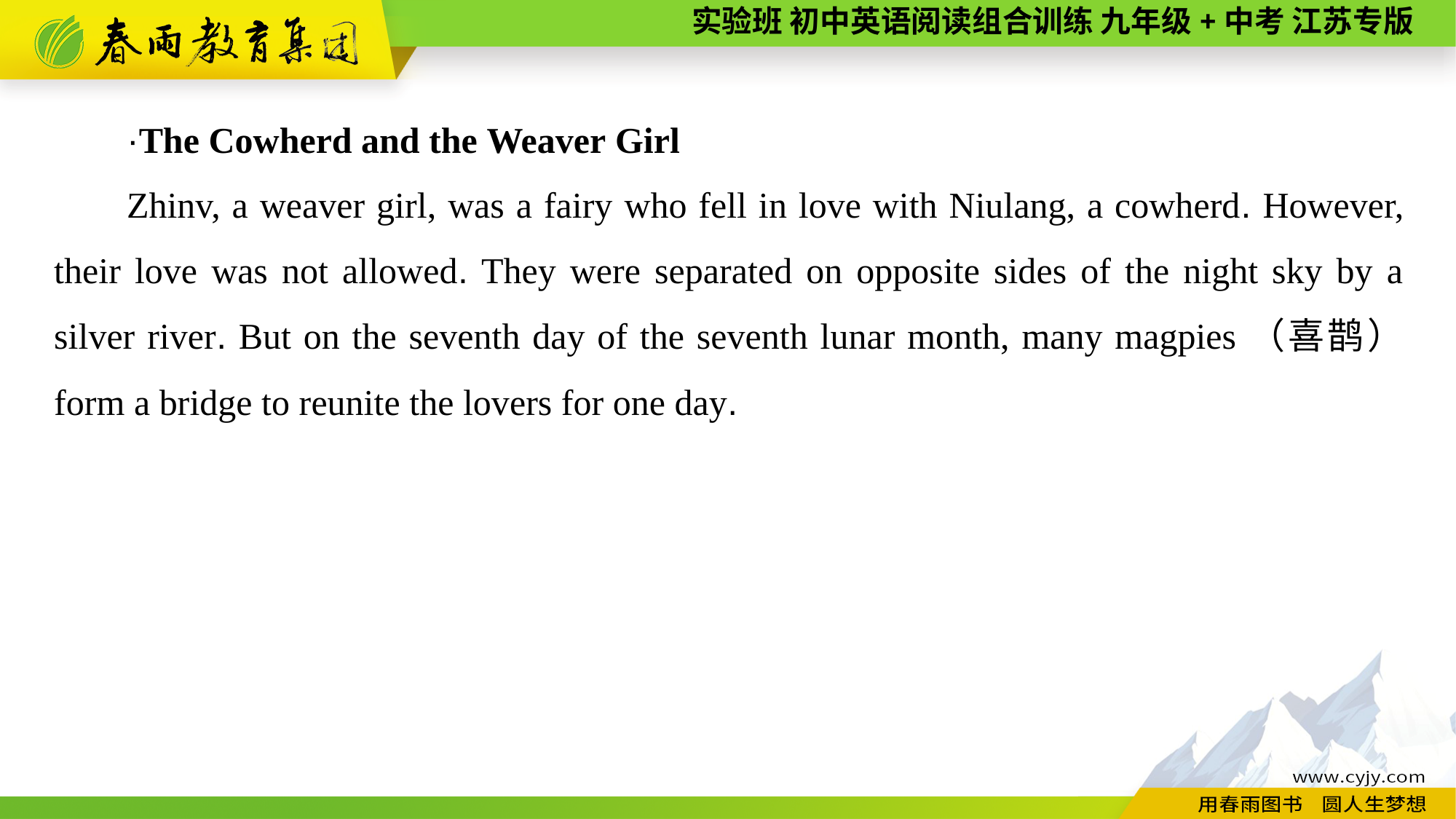

·The Cowherd and the Weaver Girl
Zhinv, a weaver girl, was a fairy who fell in love with Niulang, a cowherd. However, their love was not allowed. They were separated on opposite sides of the night sky by a silver river. But on the seventh day of the seventh lunar month, many magpies（喜鹊） form a bridge to reunite the lovers for one day.